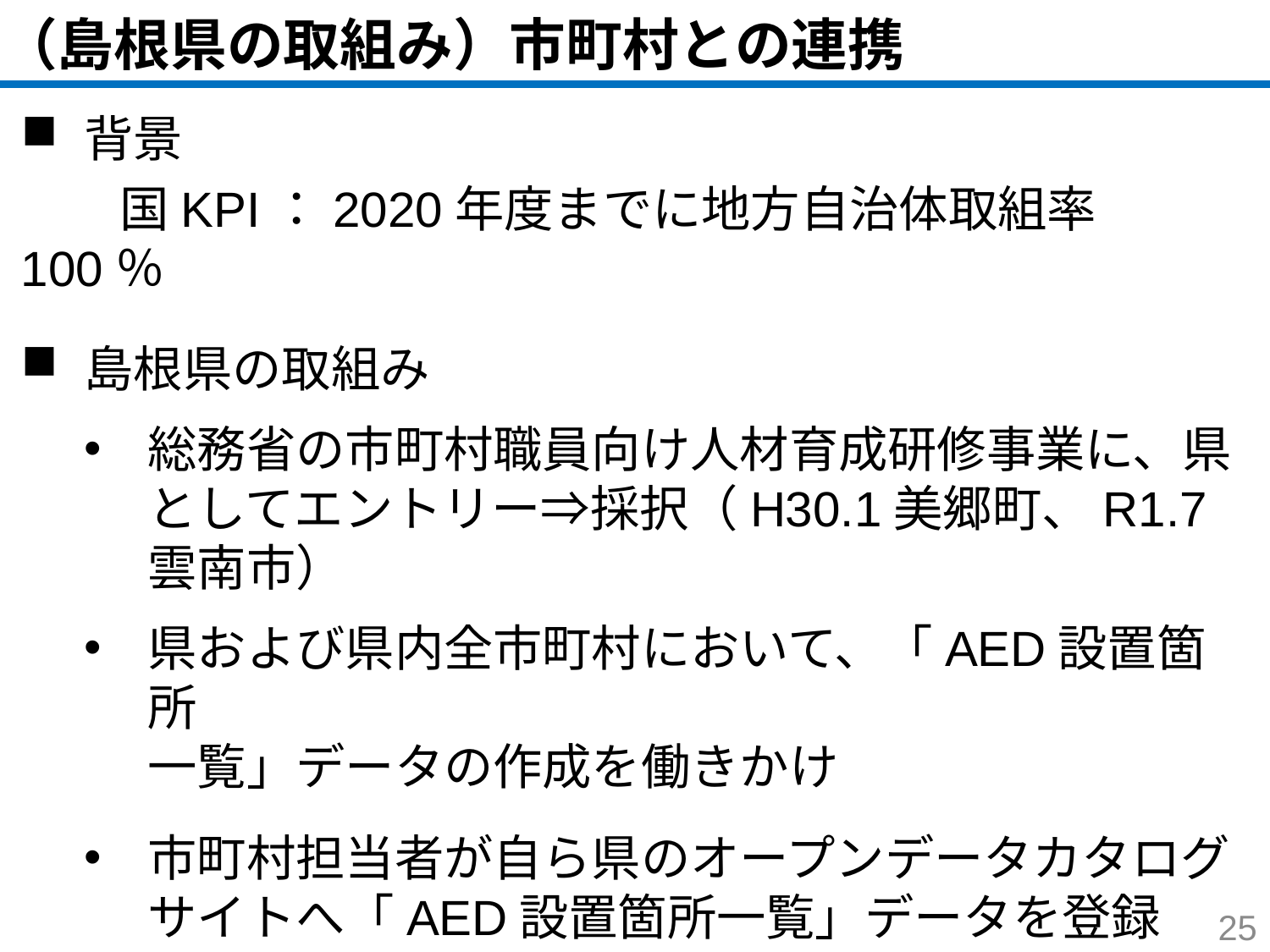

（島根県の取組み）市町村との連携
背景
　　国KPI：2020年度までに地方自治体取組率100％
島根県の取組み
総務省の市町村職員向け人材育成研修事業に、県としてエントリー⇒採択（H30.1美郷町、R1.7雲南市）
県および県内全市町村において、「AED設置箇所
一覧」データの作成を働きかけ
市町村担当者が自ら県のオープンデータカタログサイトへ「AED設置箇所一覧」データを登録
　⇒　福井県、京都府等に続き、県内100％を達成

25